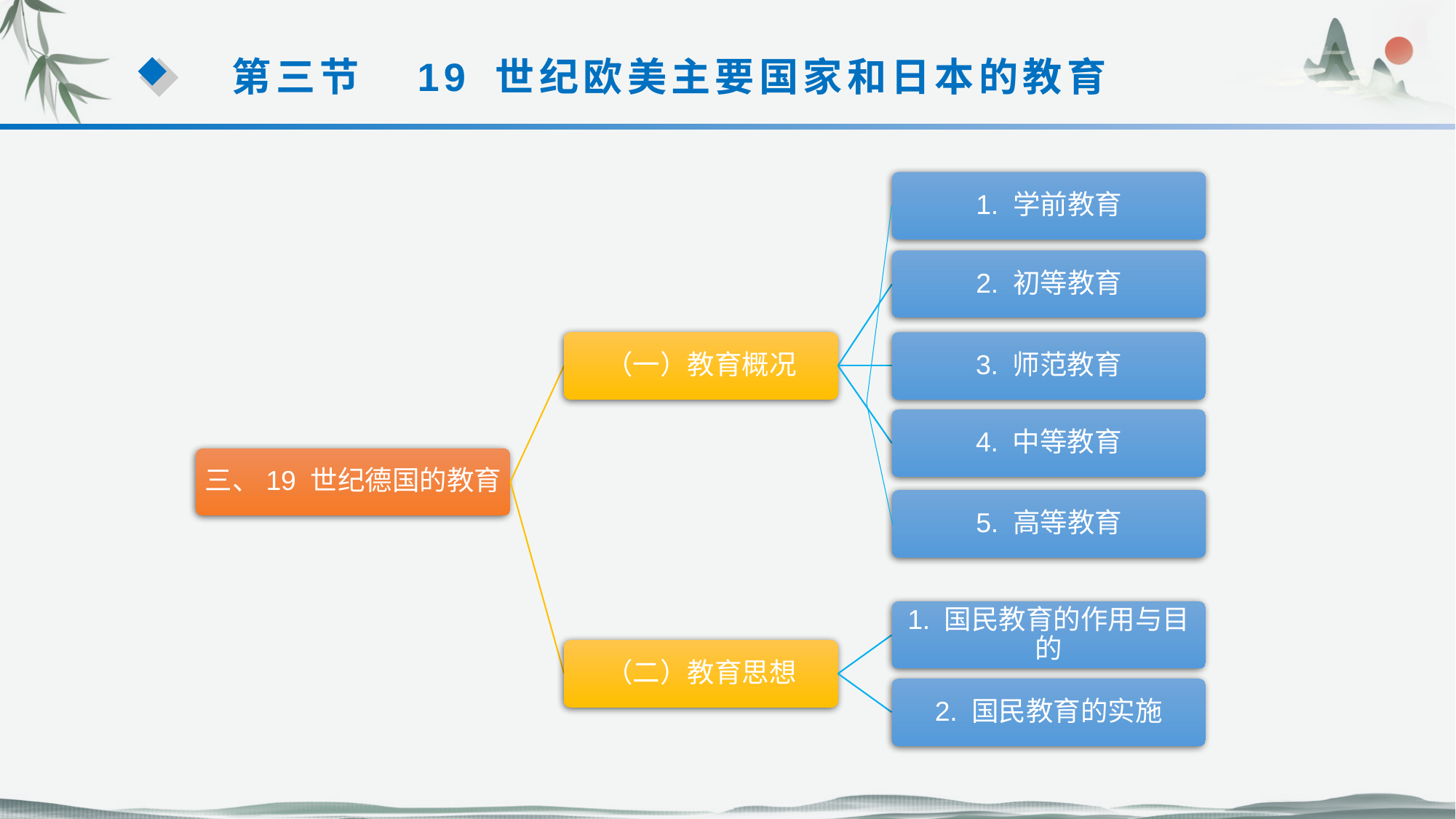

第三节　19 世纪欧美主要国家和日本的教育

1. 学前教育
2. 初等教育

（一）教育概况

3. 师范教育

4. 中等教育
5. 高等教育
三、19 世纪德国的教育

（二）教育思想
1. 国民教育的作用与目的

2. 国民教育的实施